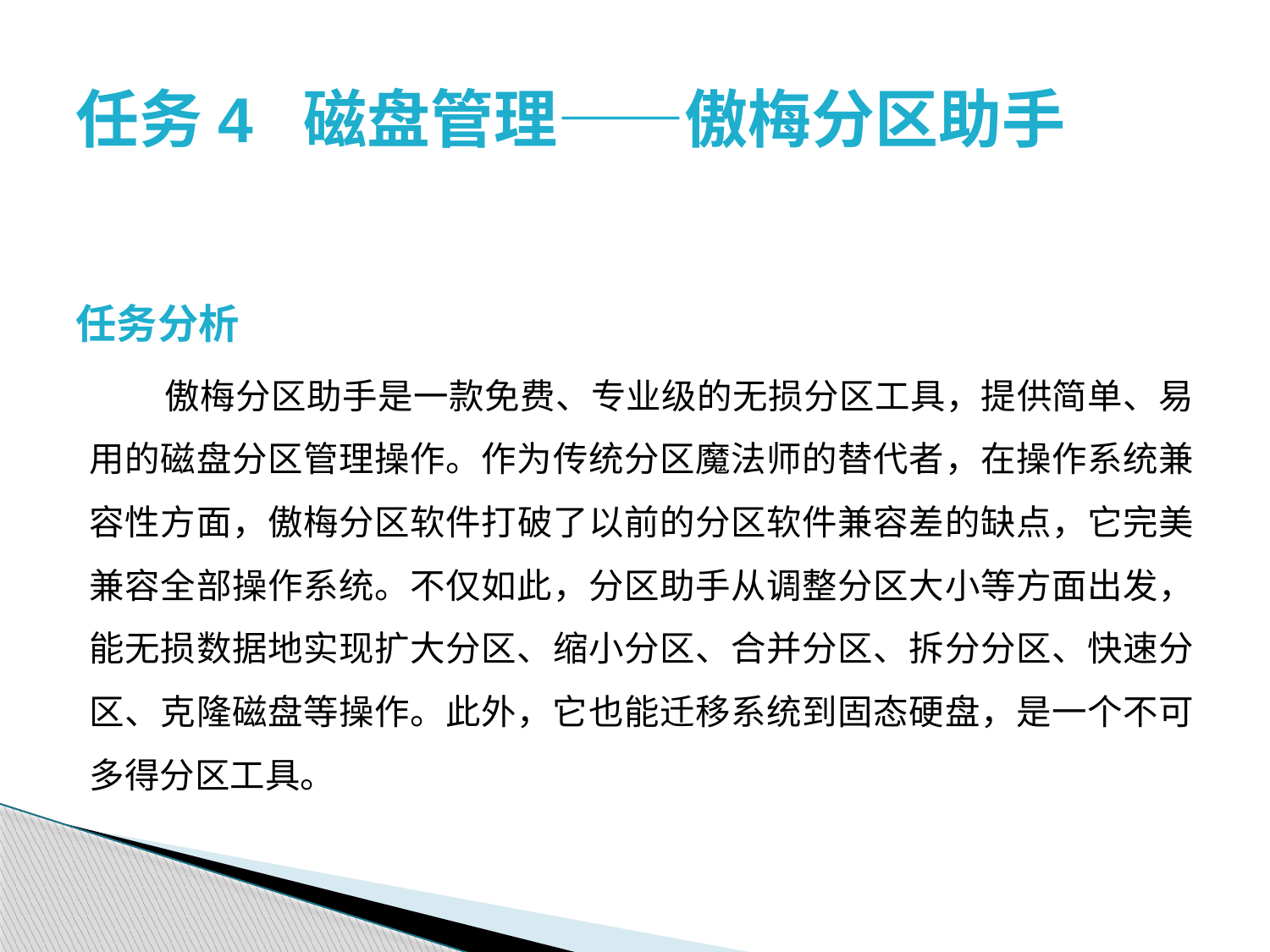

# 任务4  磁盘管理——傲梅分区助手
任务分析
傲梅分区助手是一款免费、专业级的无损分区工具，提供简单、易用的磁盘分区管理操作。作为传统分区魔法师的替代者，在操作系统兼容性方面，傲梅分区软件打破了以前的分区软件兼容差的缺点，它完美兼容全部操作系统。不仅如此，分区助手从调整分区大小等方面出发，能无损数据地实现扩大分区、缩小分区、合并分区、拆分分区、快速分区、克隆磁盘等操作。此外，它也能迁移系统到固态硬盘，是一个不可多得分区工具。